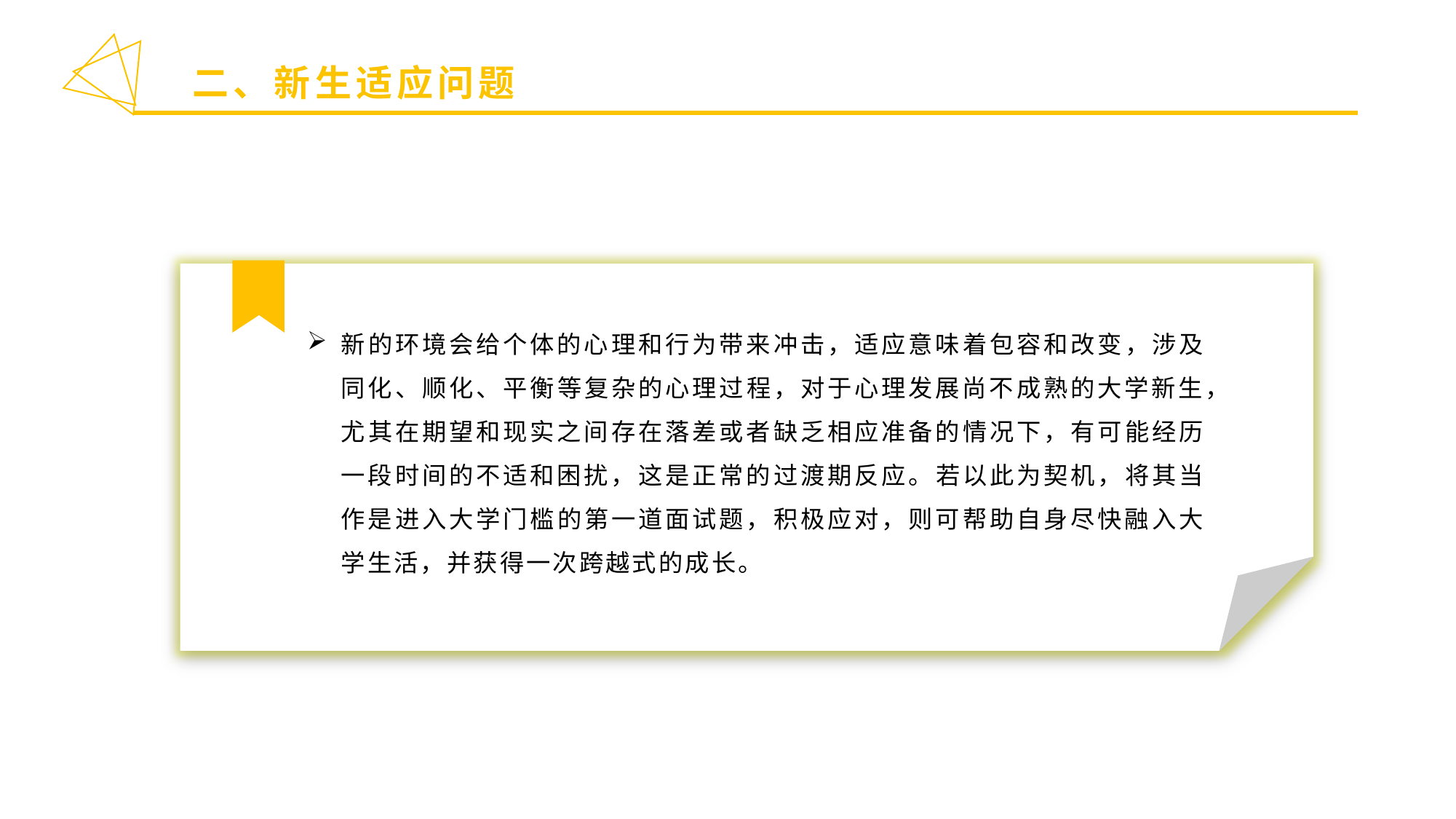

二、新生适应问题

新的环境会给个体的心理和行为带来冲击，适应意味着包容和改变，涉及同化、顺化、平衡等复杂的心理过程，对于心理发展尚不成熟的大学新生，尤其在期望和现实之间存在落差或者缺乏相应准备的情况下，有可能经历一段时间的不适和困扰，这是正常的过渡期反应。若以此为契机，将其当作是进入大学门槛的第一道面试题，积极应对，则可帮助自身尽快融入大学生活，并获得一次跨越式的成长。